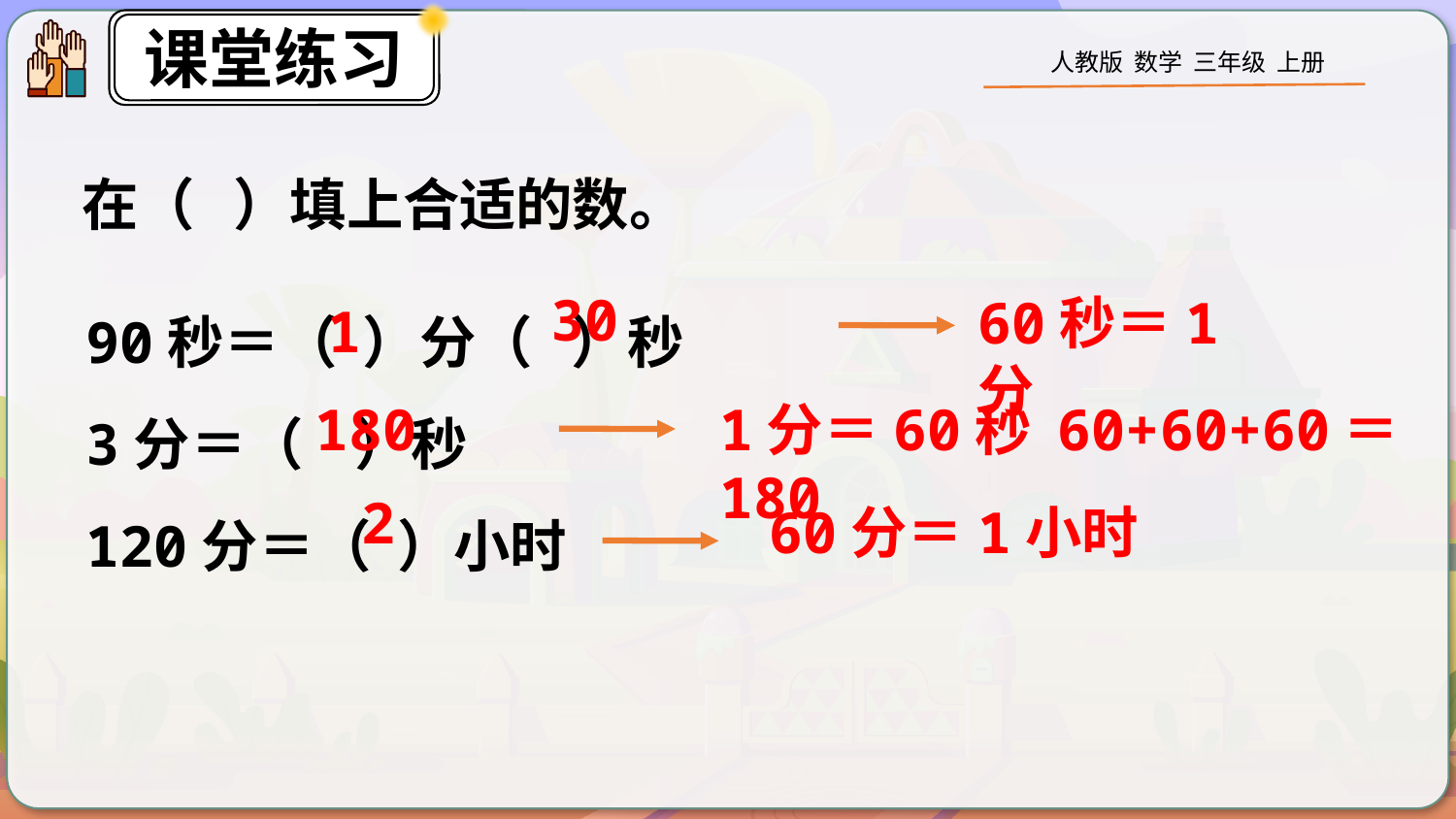

在（   ）填上合适的数。
90秒＝（  ）分（   ）秒
3分＝（    ）秒
120分＝（  ）小时
30
60秒＝1分
1
180
1分＝60秒 60+60+60＝180
2
60分＝1小时